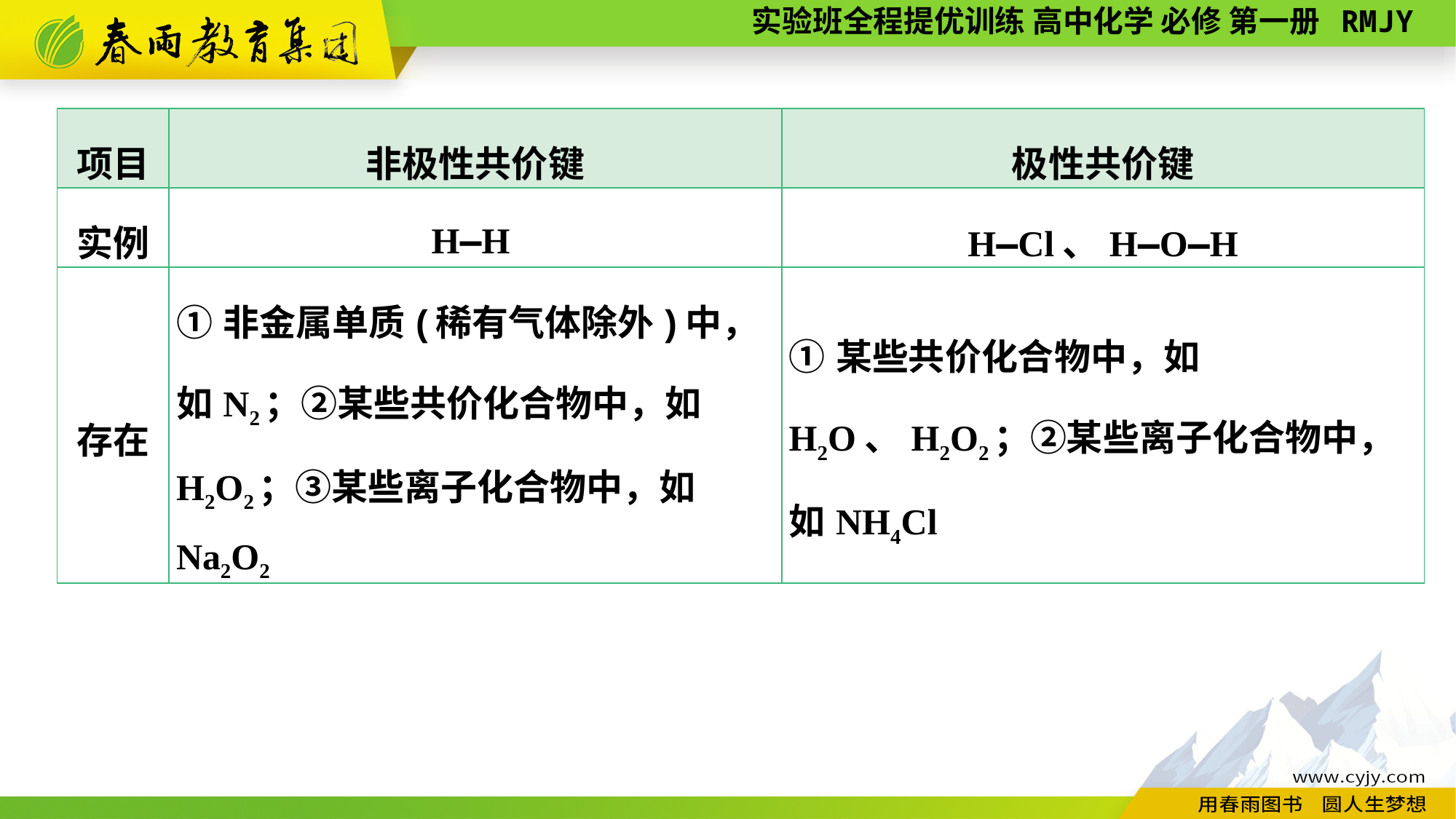

| 项目 | 非极性共价键 | 极性共价键 |
| --- | --- | --- |
| 实例 | H—H | H—Cl、H—O—H |
| 存在 | ①非金属单质(稀有气体除外)中，如N2；②某些共价化合物中，如H2O2；③某些离子化合物中，如Na2O2 | ①某些共价化合物中，如H2O、H2O2；②某些离子化合物中，如NH4Cl |